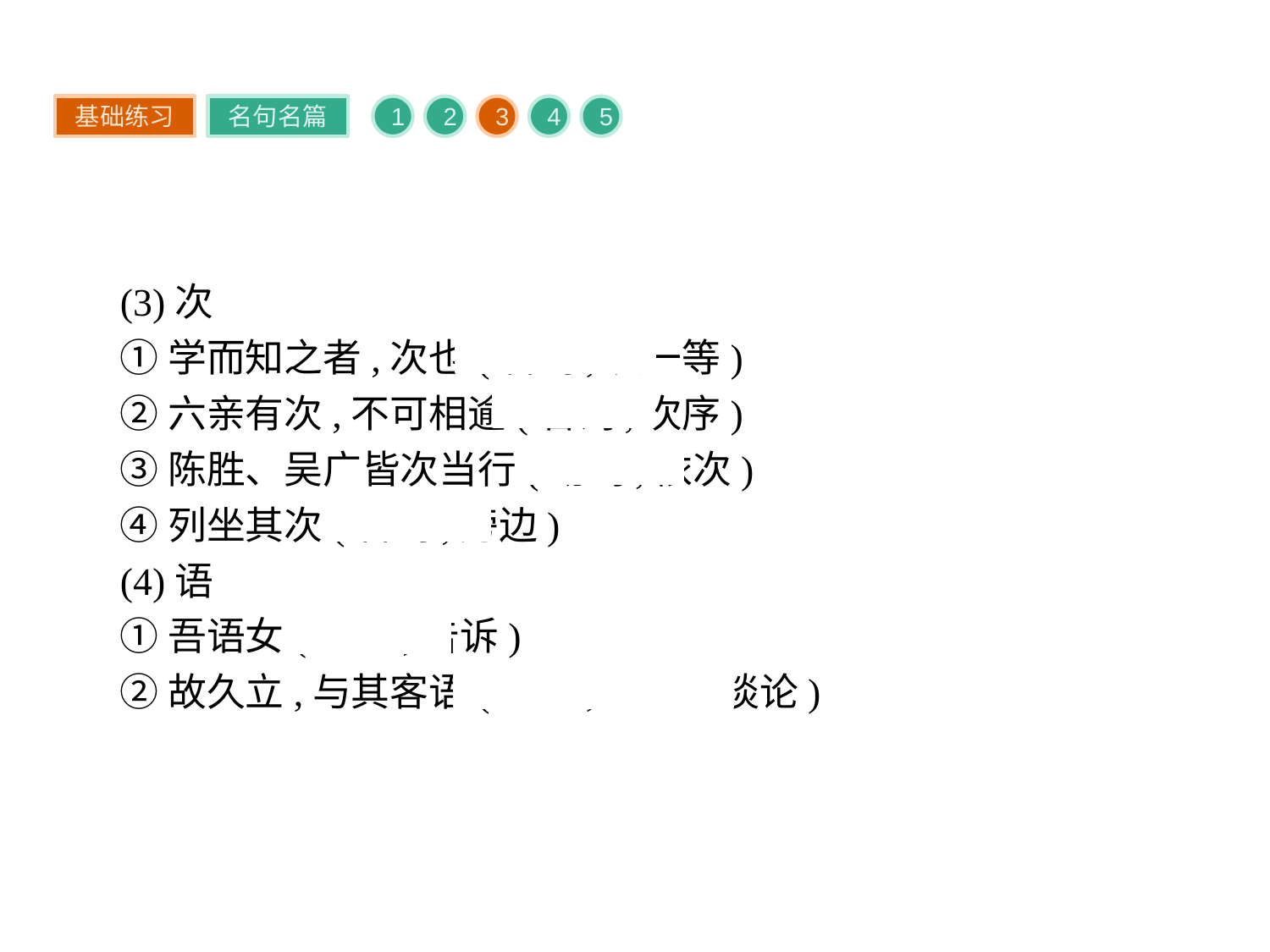

基础练习
名句名篇
1
2
3
4
5
(3)次
①学而知之者,次也(名词,次一等)
②六亲有次,不可相逾(名词,次序)
③陈胜、吴广皆次当行(动词,依次)
④列坐其次(名词,旁边)
(4)语
①吾语女(动词,告诉)
②故久立,与其客语(动词,说话、谈论)